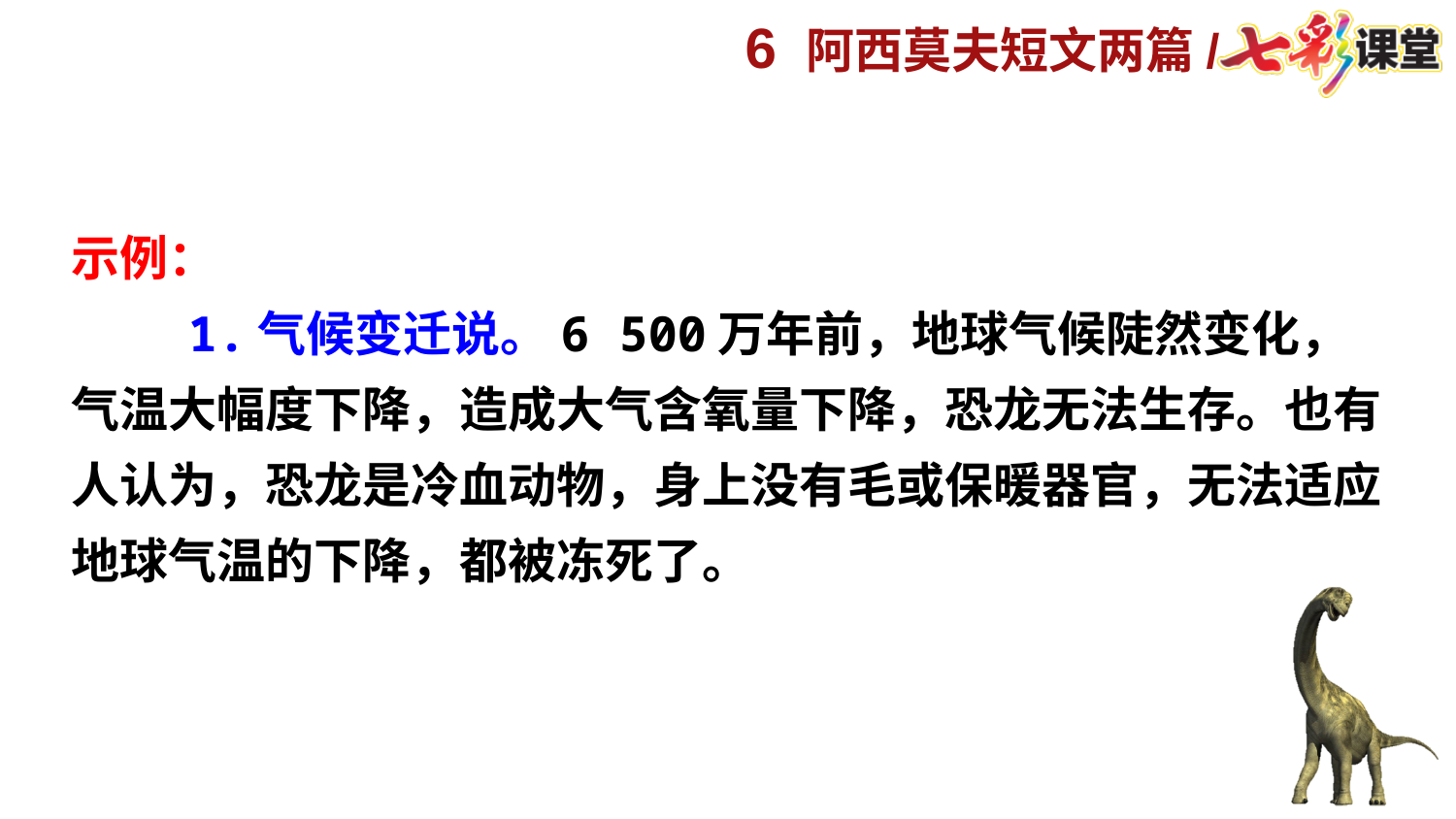

示例：
    1.气候变迁说。6 500万年前，地球气候陡然变化，气温大幅度下降，造成大气含氧量下降，恐龙无法生存。也有人认为，恐龙是冷血动物，身上没有毛或保暖器官，无法适应地球气温的下降，都被冻死了。